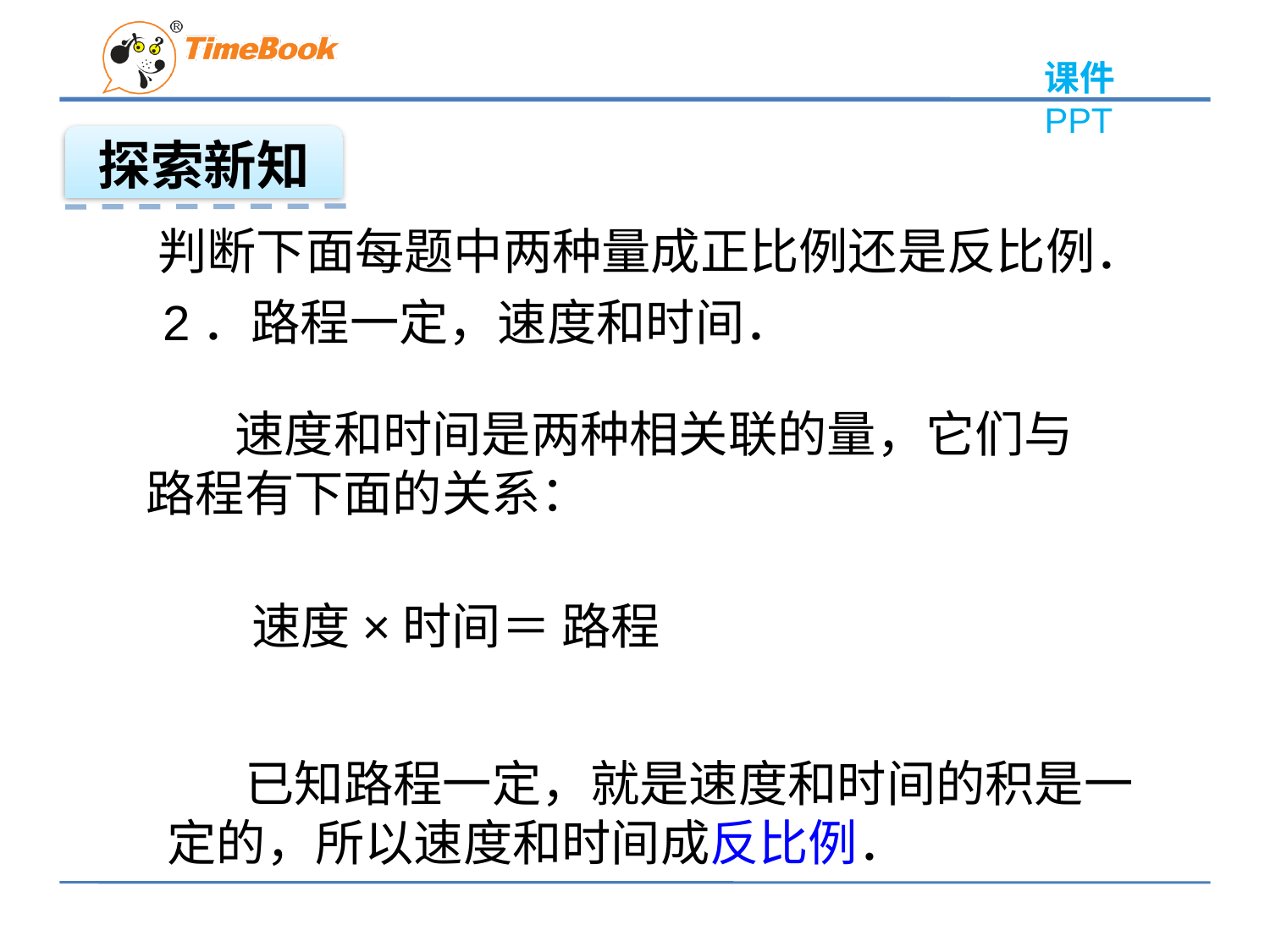

探索新知

判断下面每题中两种量成正比例还是反比例．
2．路程一定，速度和时间．
       速度和时间是两种相关联的量，它们与路程有下面的关系：
速度×时间＝ 路程

      已知路程一定，就是速度和时间的积是一定的，所以速度和时间成反比例．